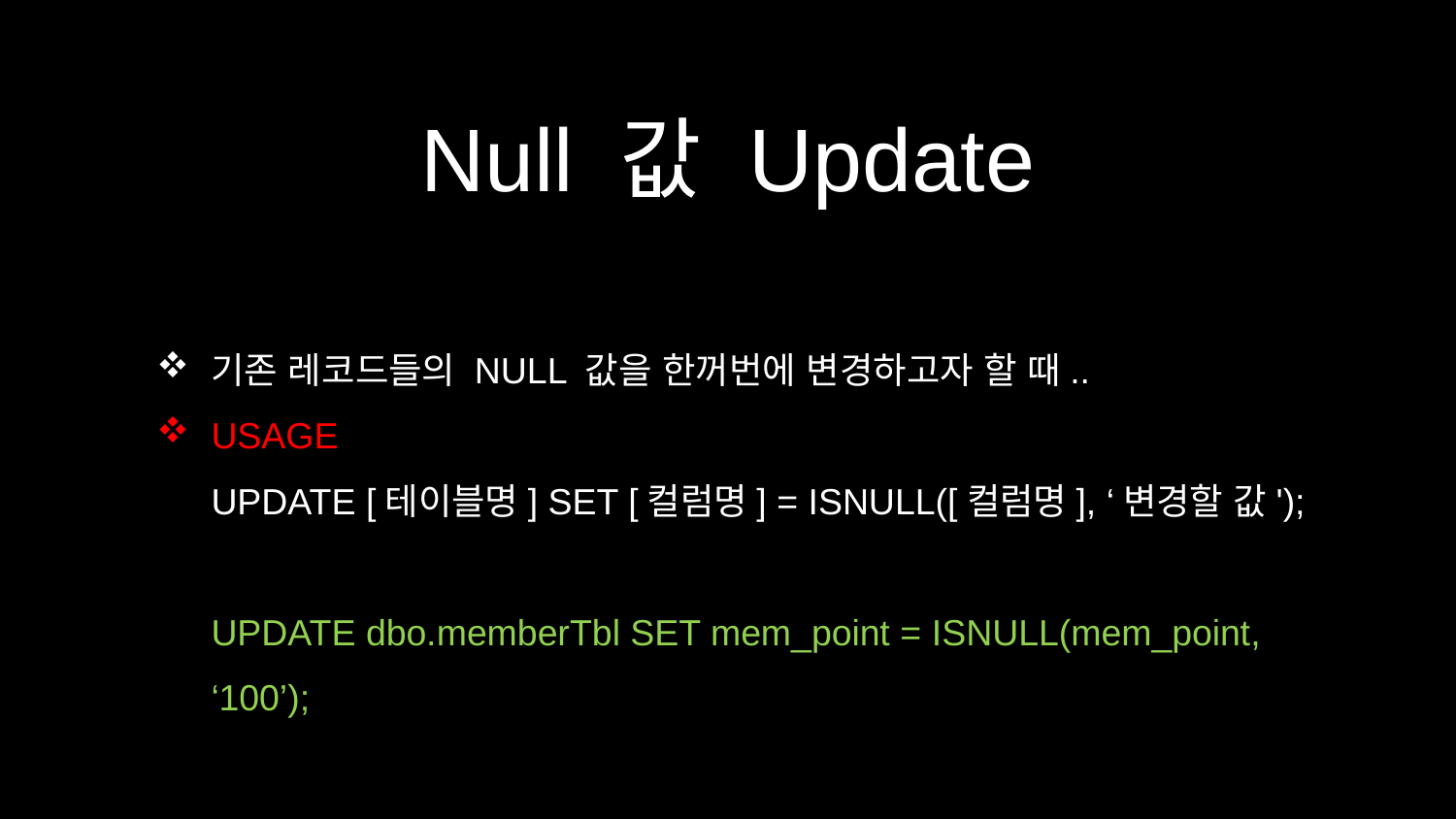

# Null 값 Update
기존 레코드들의 NULL 값을 한꺼번에 변경하고자 할 때..
USAGE
UPDATE [테이블명] SET [컬럼명] = ISNULL([컬럼명], ‘변경할 값');
UPDATE dbo.memberTbl SET mem_point = ISNULL(mem_point, ‘100’);